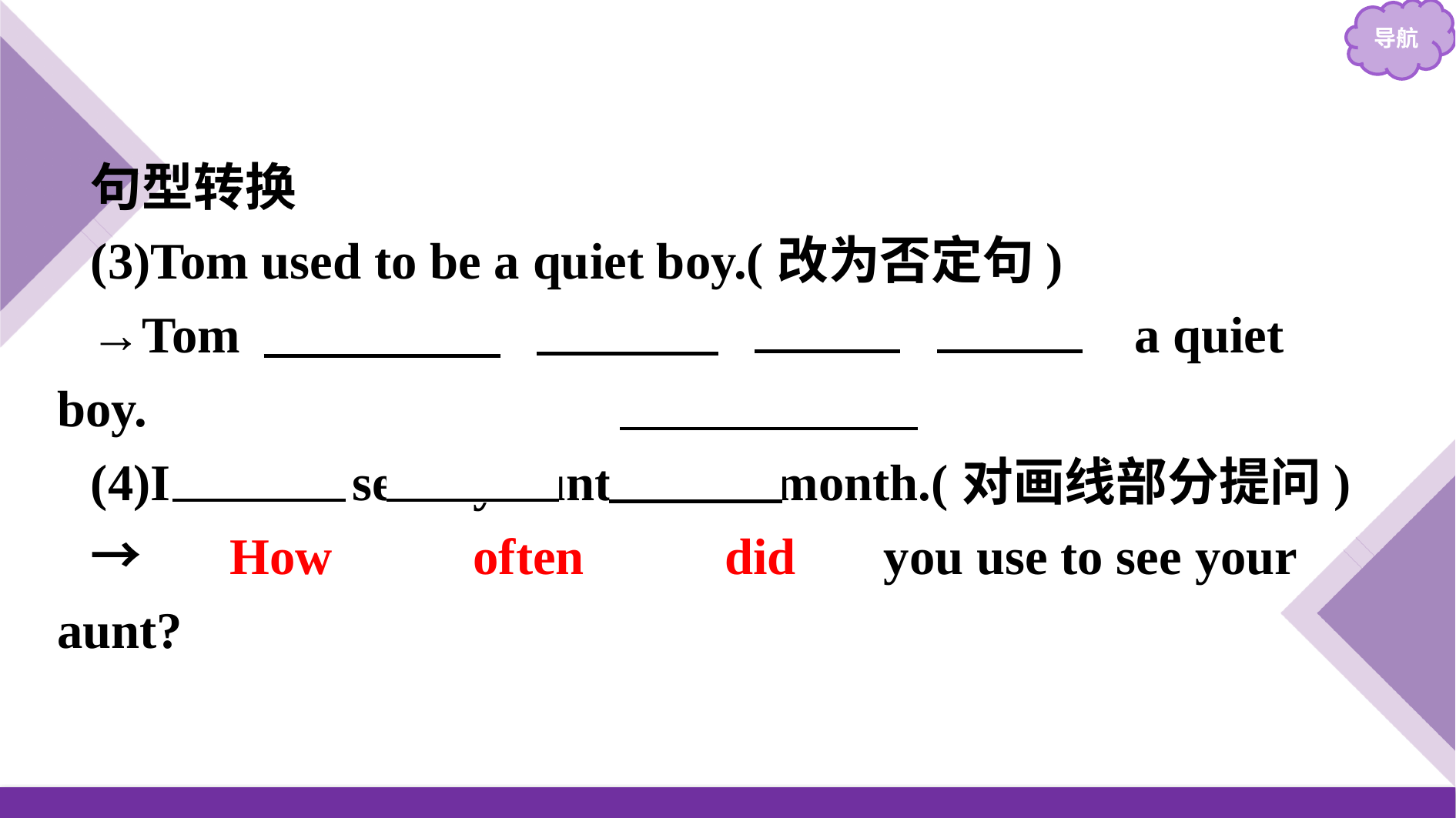

句型转换
(3)Tom used to be a quiet boy.(改为否定句)
→Tom 　didn’t　 　use　 　to　 　be　 a quiet boy.
(4)I used to see my aunt once a month.(对画线部分提问)
→ 　How　 　often　 　did　 you use to see your aunt?